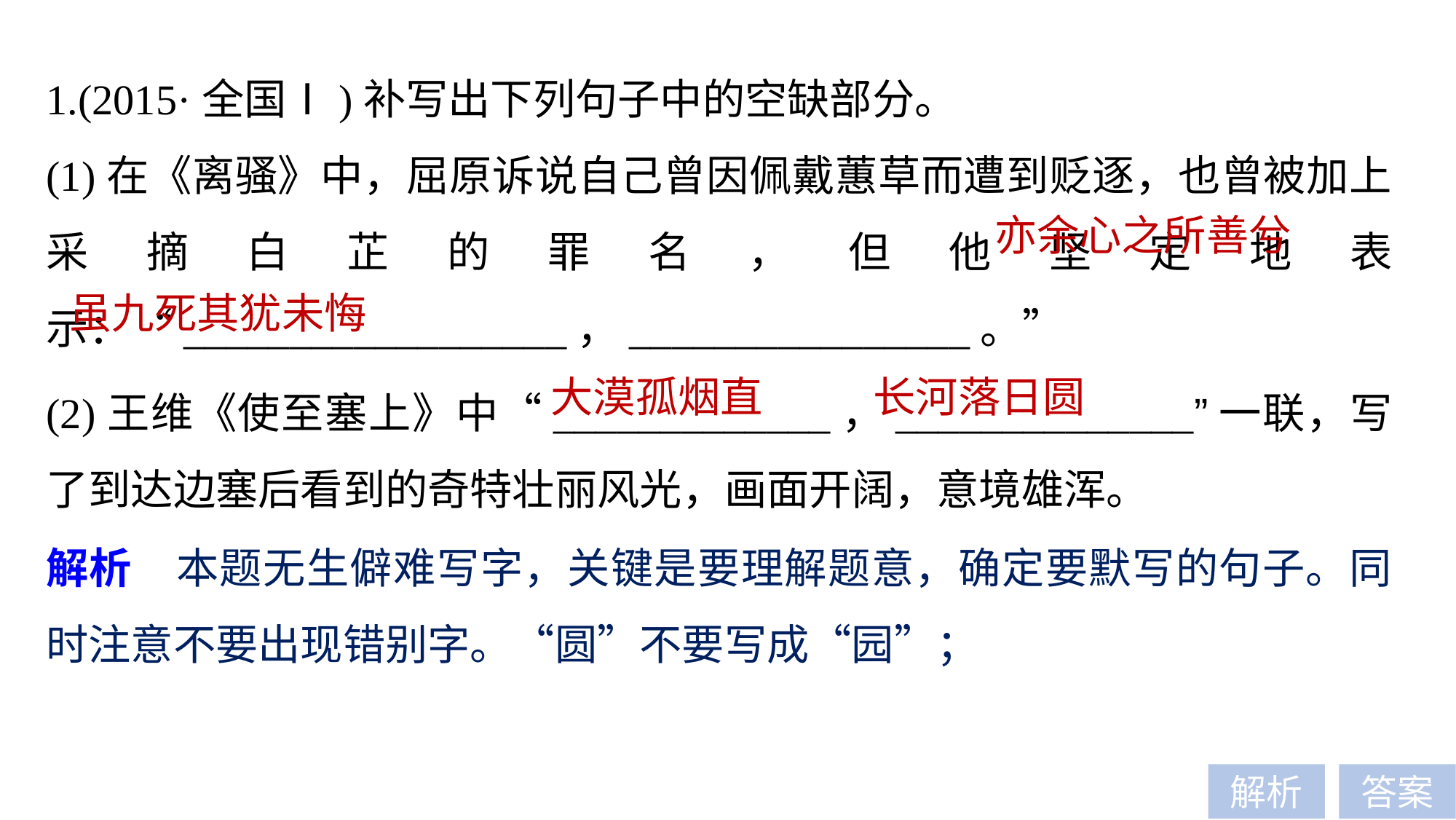

1.(2015·全国Ⅰ)补写出下列句子中的空缺部分。
(1)在《离骚》中，屈原诉说自己曾因佩戴蕙草而遭到贬逐，也曾被加上采摘白芷的罪名，但他坚定地表示：“__________________，________________。”
亦余心之所善兮
虽九死其犹未悔
(2)王维《使至塞上》中“_____________，______________”一联，写了到达边塞后看到的奇特壮丽风光，画面开阔，意境雄浑。
大漠孤烟直
长河落日圆
解析　本题无生僻难写字，关键是要理解题意，确定要默写的句子。同时注意不要出现错别字。“圆”不要写成“园”；
解析
答案